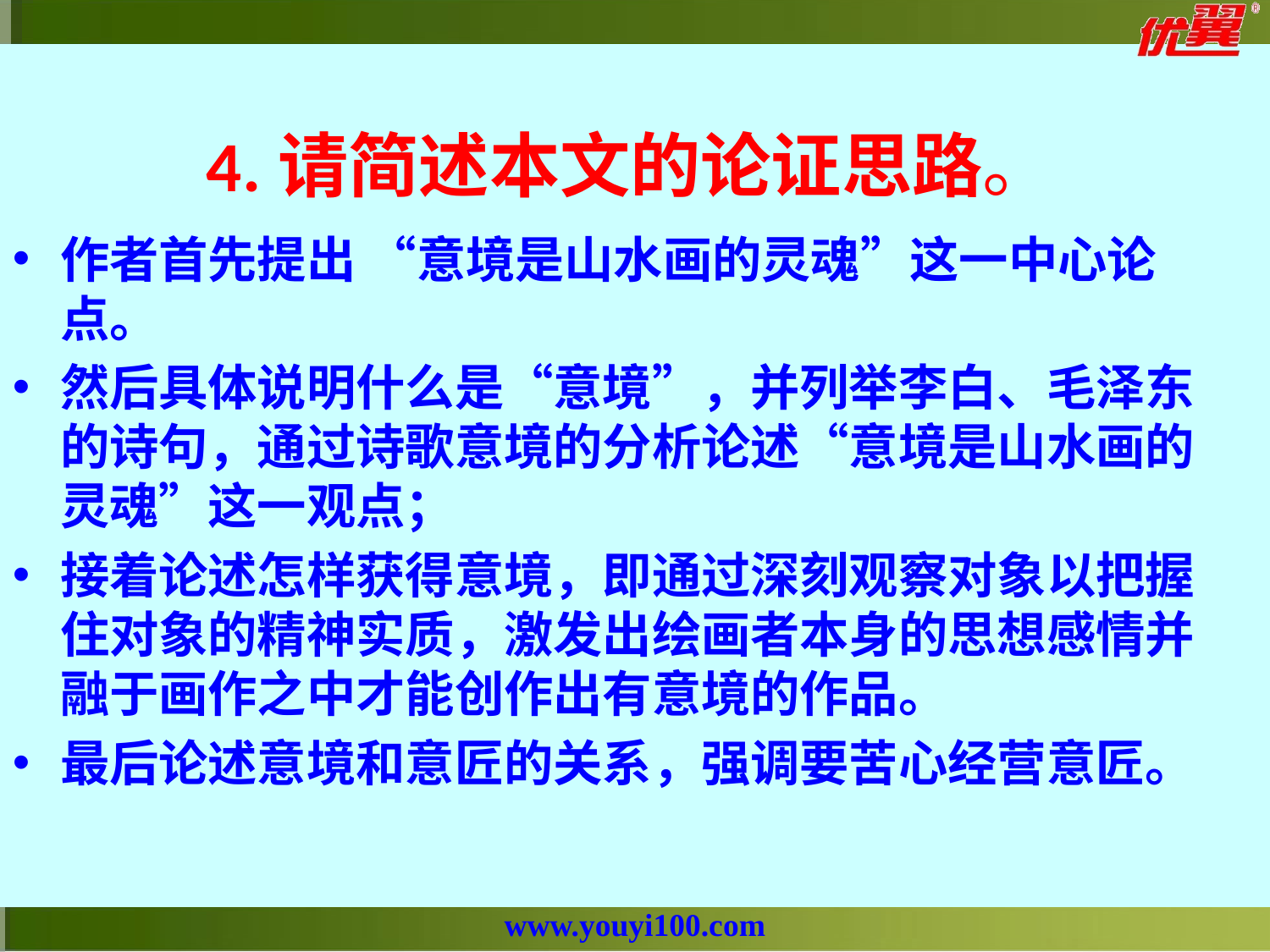

4.请简述本文的论证思路。
作者首先提出 “意境是山水画的灵魂”这一中心论点。
然后具体说明什么是“意境”，并列举李白、毛泽东的诗句，通过诗歌意境的分析论述“意境是山水画的灵魂”这一观点；
接着论述怎样获得意境，即通过深刻观察对象以把握住对象的精神实质，激发出绘画者本身的思想感情并融于画作之中才能创作出有意境的作品。
最后论述意境和意匠的关系，强调要苦心经营意匠。